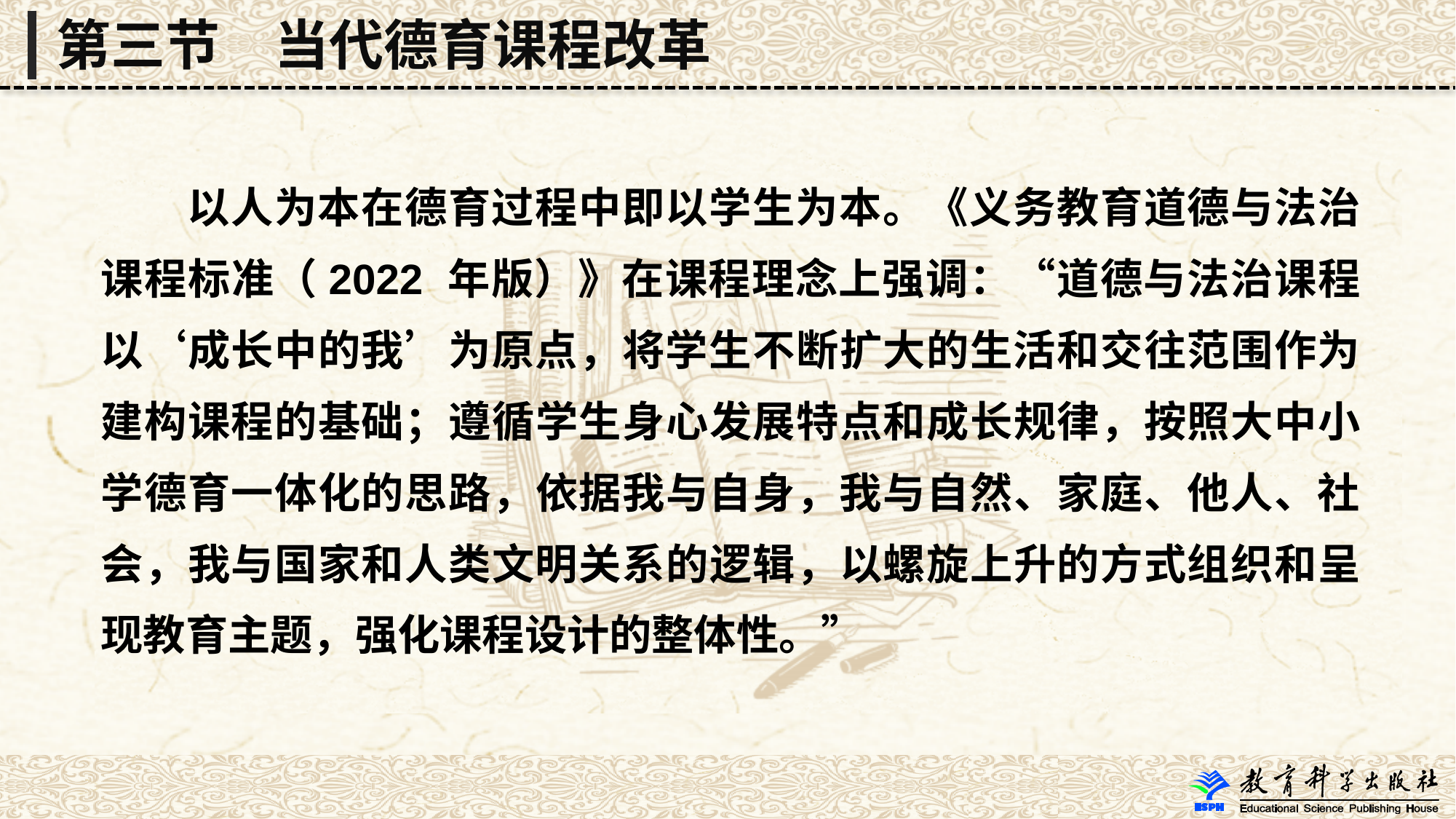

第三节　当代德育课程改革
       以人为本在德育过程中即以学生为本。《义务教育道德与法治课程标准（2022 年版）》在课程理念上强调：“道德与法治课程以‘成长中的我’为原点，将学生不断扩大的生活和交往范围作为建构课程的基础；遵循学生身心发展特点和成长规律，按照大中小学德育一体化的思路，依据我与自身，我与自然、家庭、他人、社会，我与国家和人类文明关系的逻辑，以螺旋上升的方式组织和呈现教育主题，强化课程设计的整体性。”